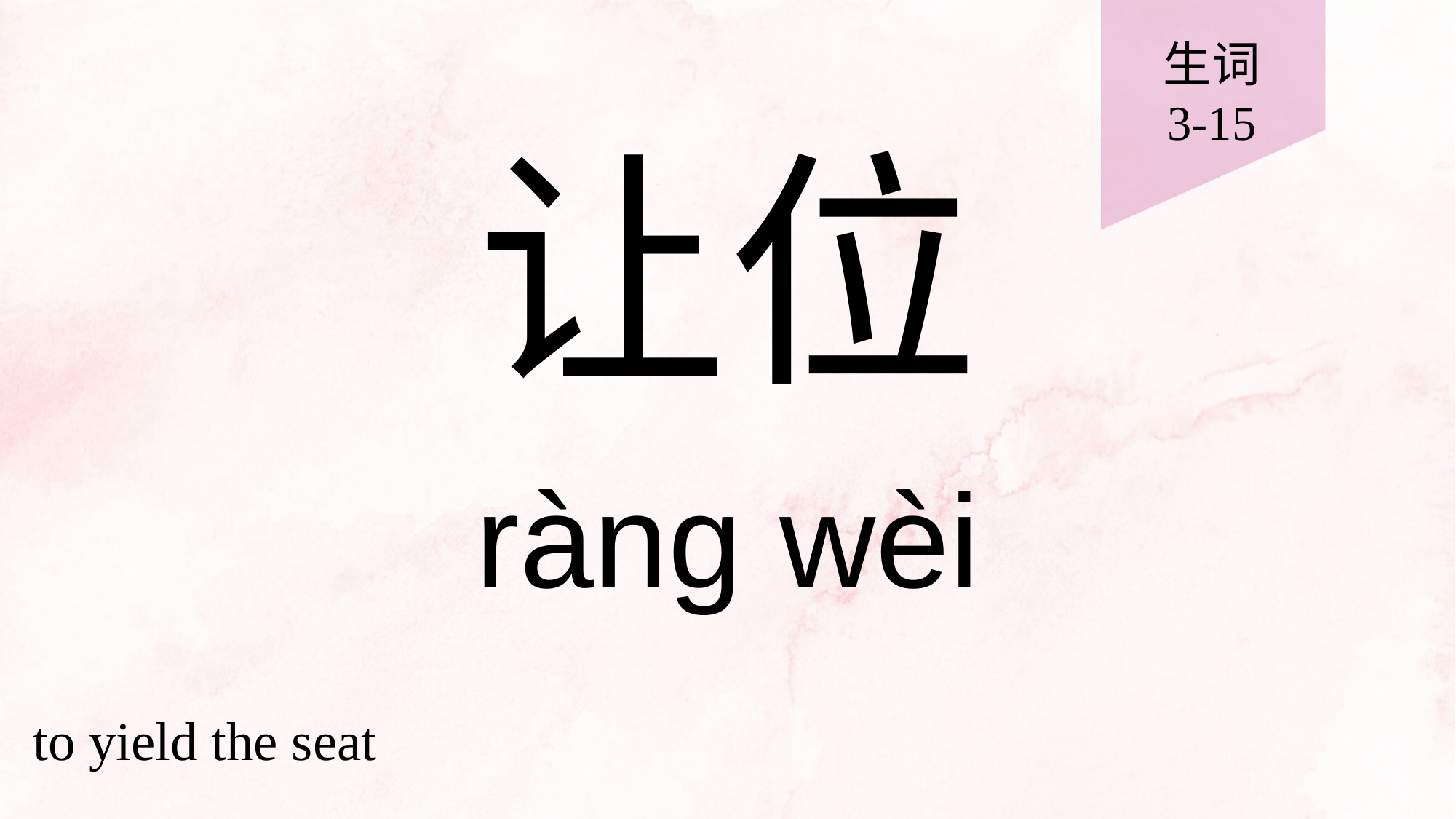

生词
3-15
# 让位
ràng wèi
to yield the seat